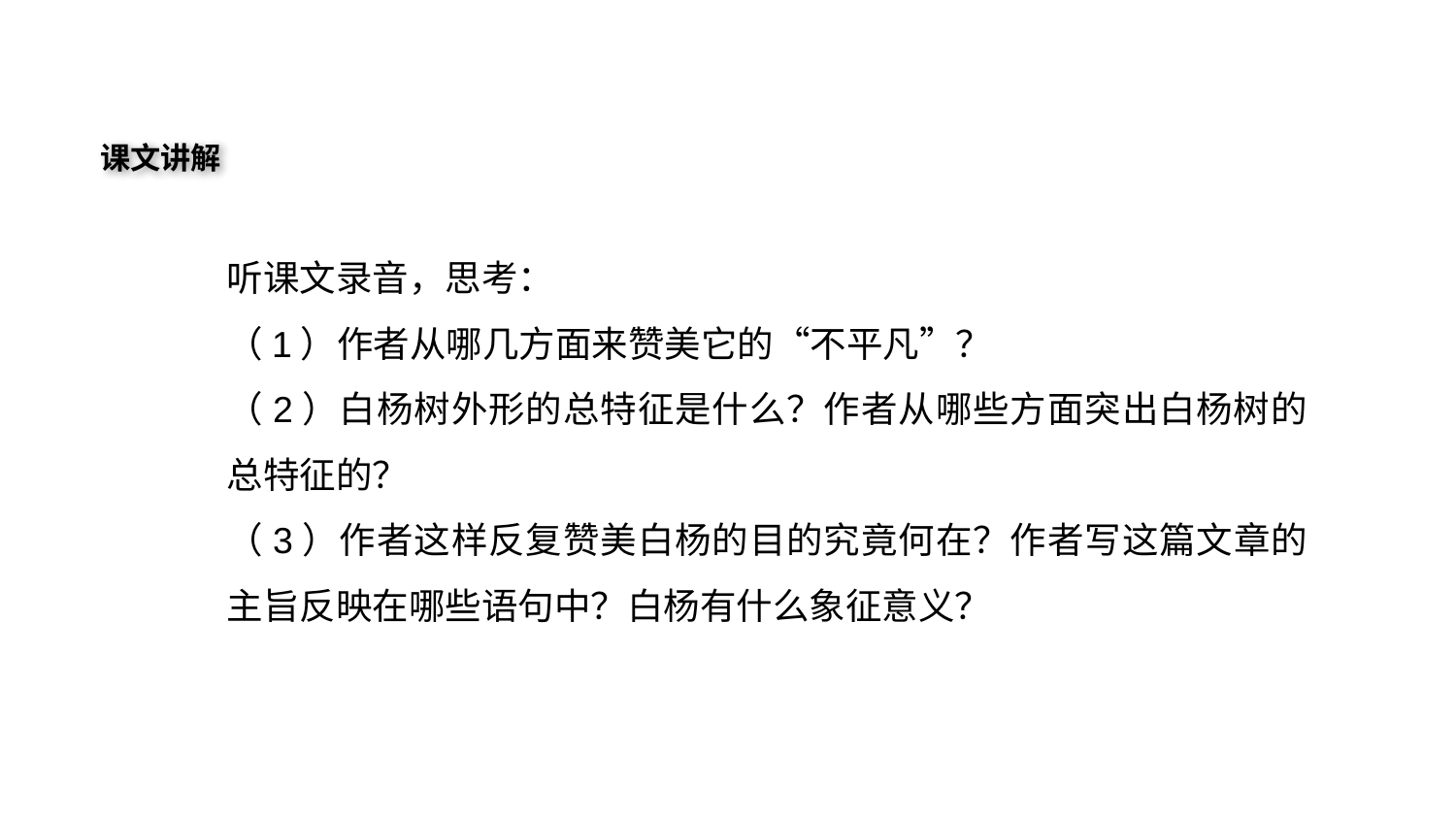

课文讲解
听课文录音，思考：
（1）作者从哪几方面来赞美它的“不平凡”？
（2）白杨树外形的总特征是什么？作者从哪些方面突出白杨树的总特征的？
（3）作者这样反复赞美白杨的目的究竟何在？作者写这篇文章的主旨反映在哪些语句中？白杨有什么象征意义？